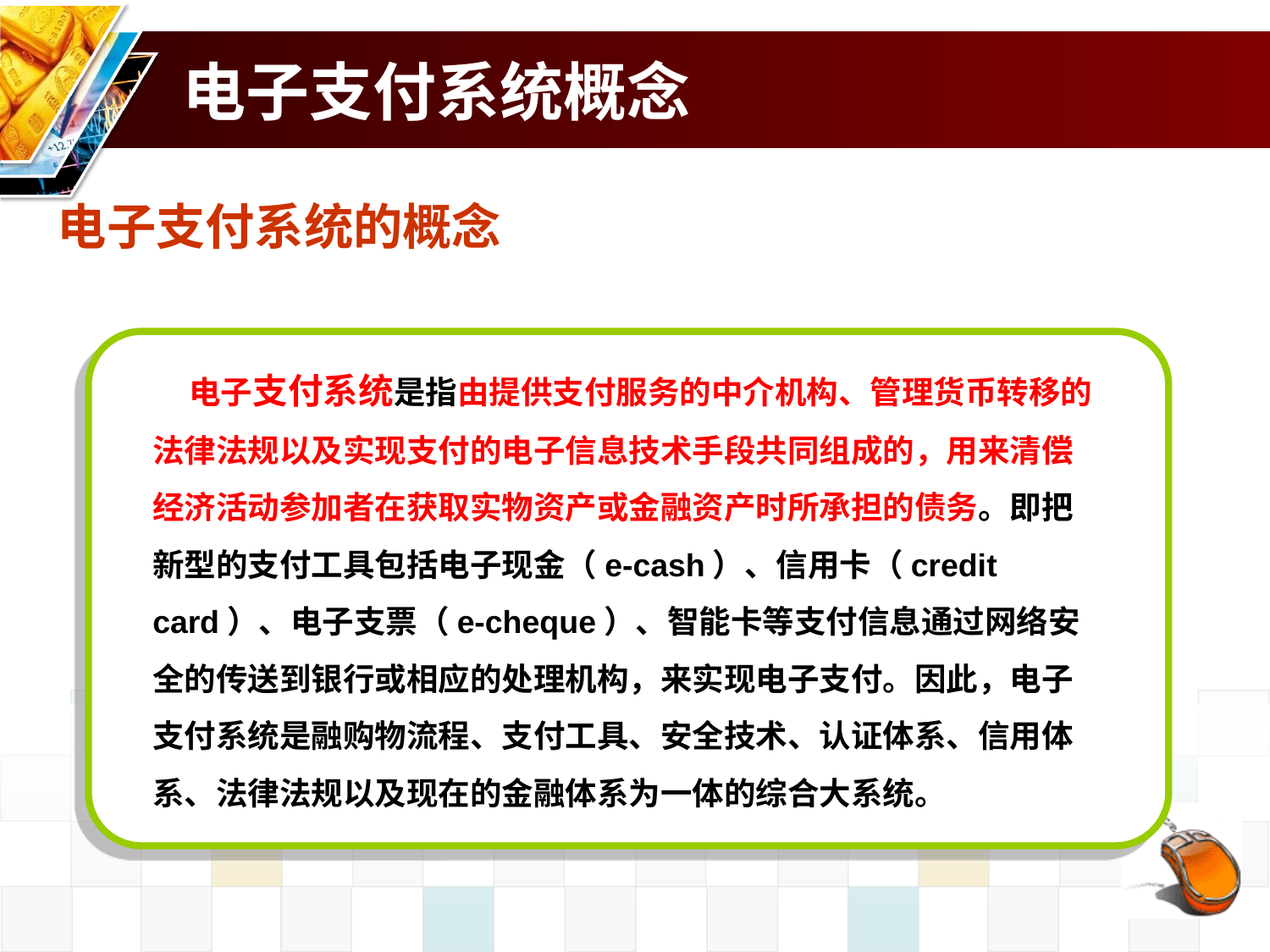

# 电子支付系统概念
电子支付系统的概念

    电子支付系统是指由提供支付服务的中介机构、管理货币转移的法律法规以及实现支付的电子信息技术手段共同组成的，用来清偿经济活动参加者在获取实物资产或金融资产时所承担的债务。即把新型的支付工具包括电子现金（e-cash）、信用卡（credit card）、电子支票（e-cheque）、智能卡等支付信息通过网络安全的传送到银行或相应的处理机构，来实现电子支付。因此，电子支付系统是融购物流程、支付工具、安全技术、认证体系、信用体系、法律法规以及现在的金融体系为一体的综合大系统。